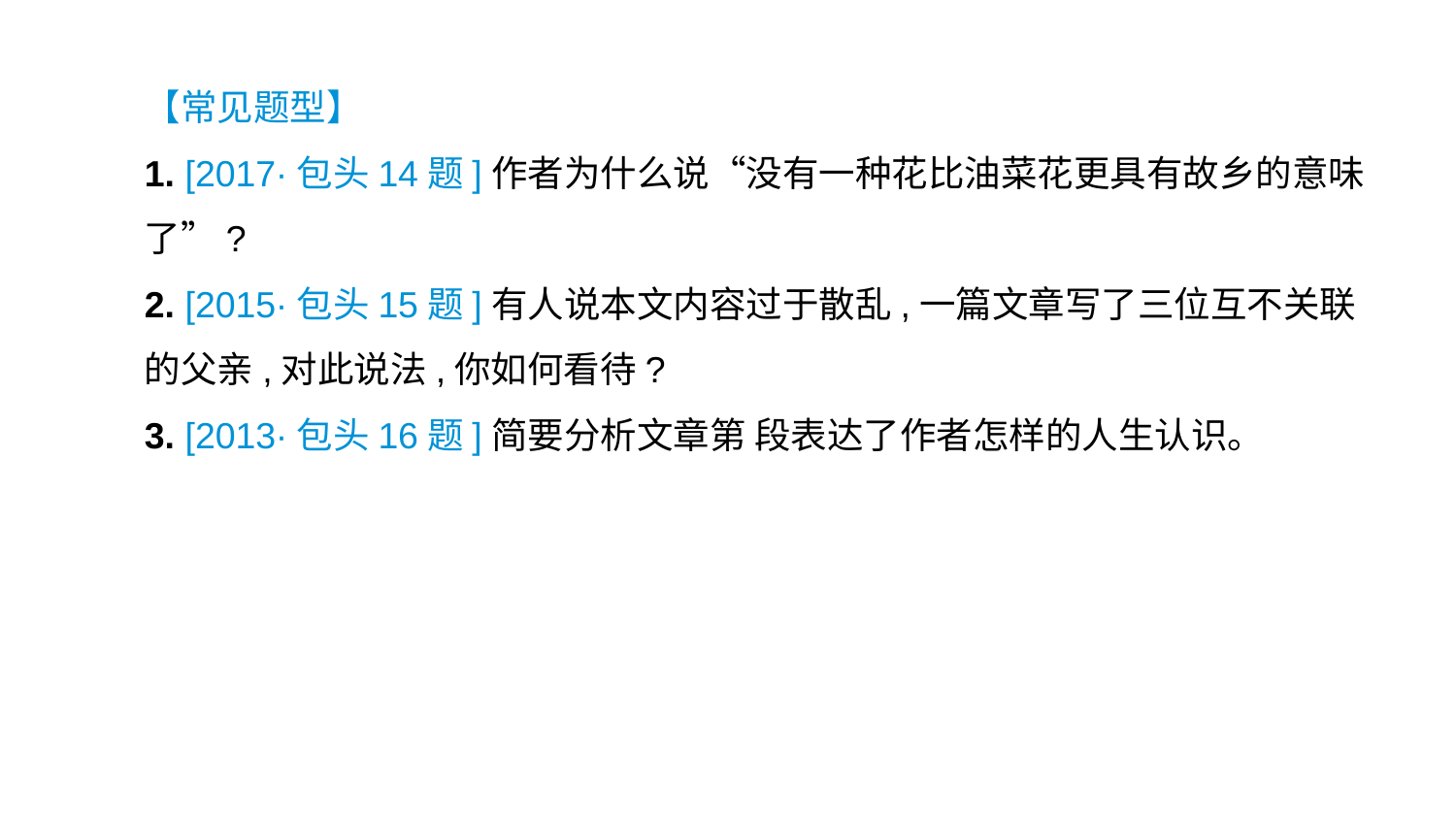

【常见题型】
1. [2017·包头14题]作者为什么说“没有一种花比油菜花更具有故乡的意味了”?
2. [2015·包头15题]有人说本文内容过于散乱,一篇文章写了三位互不关联的父亲,对此说法,你如何看待?
3. [2013·包头16题]简要分析文章第 段表达了作者怎样的人生认识。